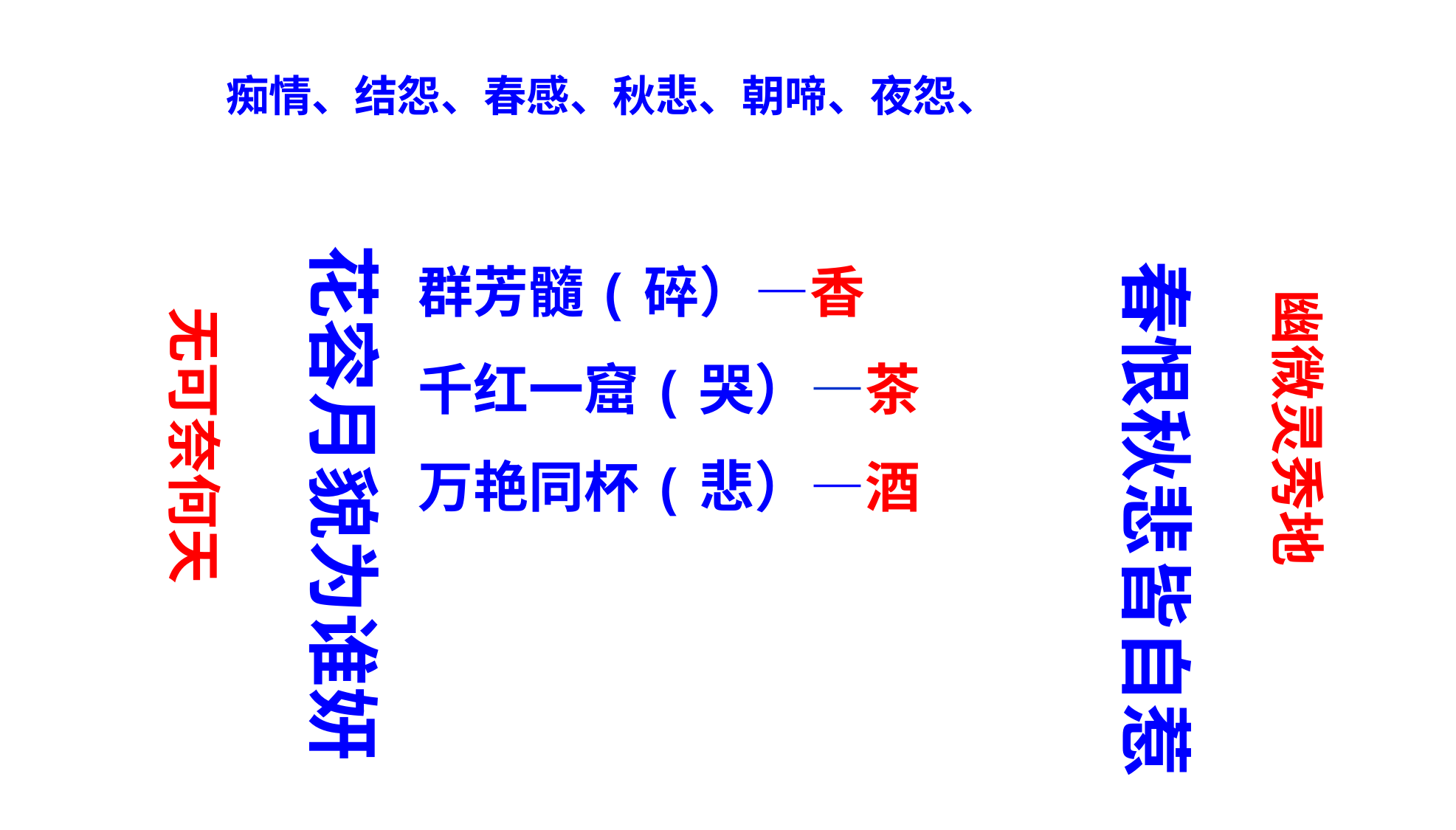

痴情、结怨、春感、秋悲、朝啼、夜怨、
群芳髓(碎）—香
千红一窟(哭）—茶
万艳同杯(悲）—酒

花容月貌为谁妍
春恨秋悲皆自惹
幽微灵秀地
无可奈何天